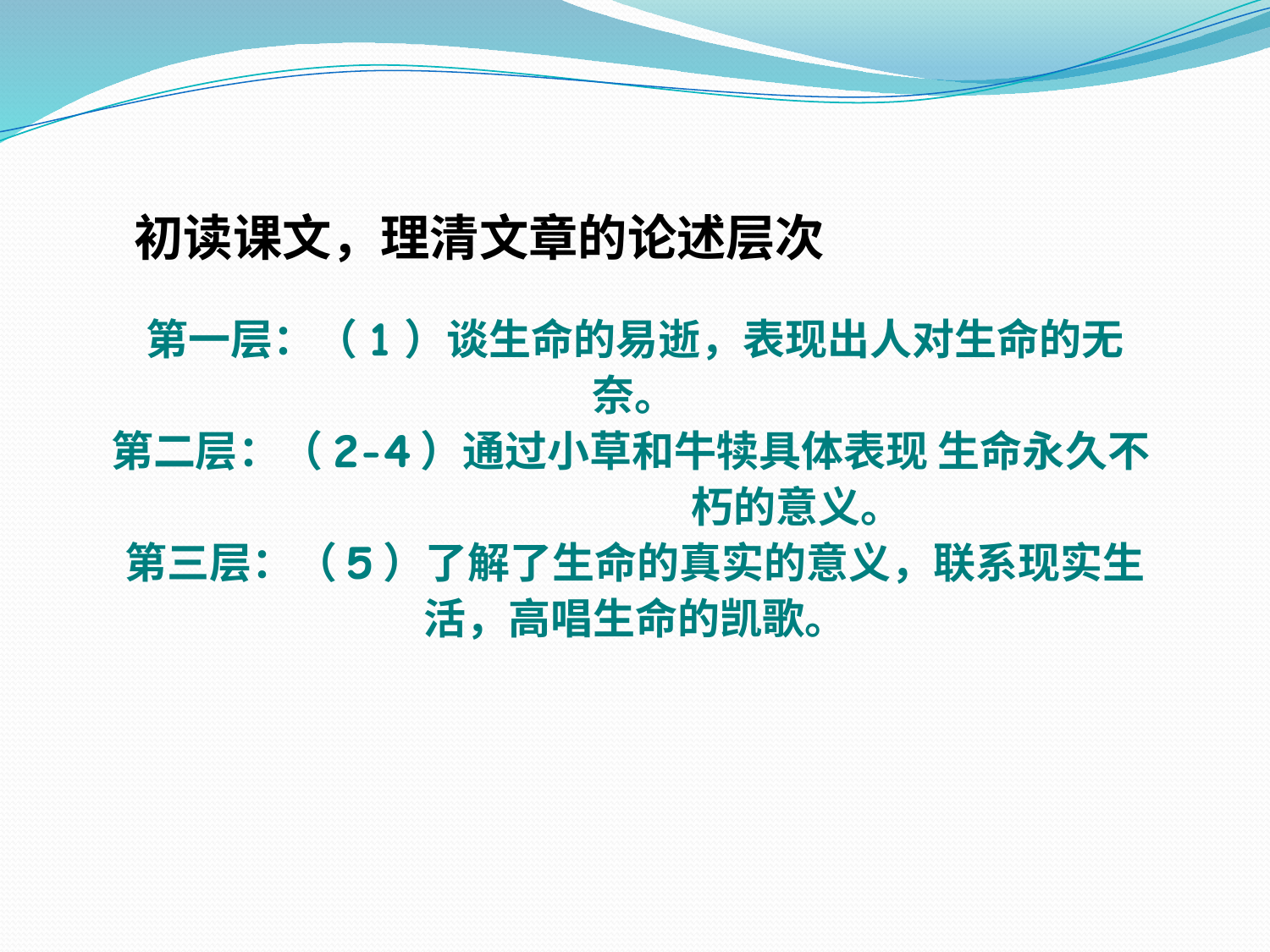

初读课文，理清文章的论述层次
第一层：（1）谈生命的易逝，表现出人对生命的无奈。
第二层：（2-4）通过小草和牛犊具体表现 生命永久不                                    朽的意义。
第三层：（5）了解了生命的真实的意义，联系现实生活，高唱生命的凯歌。